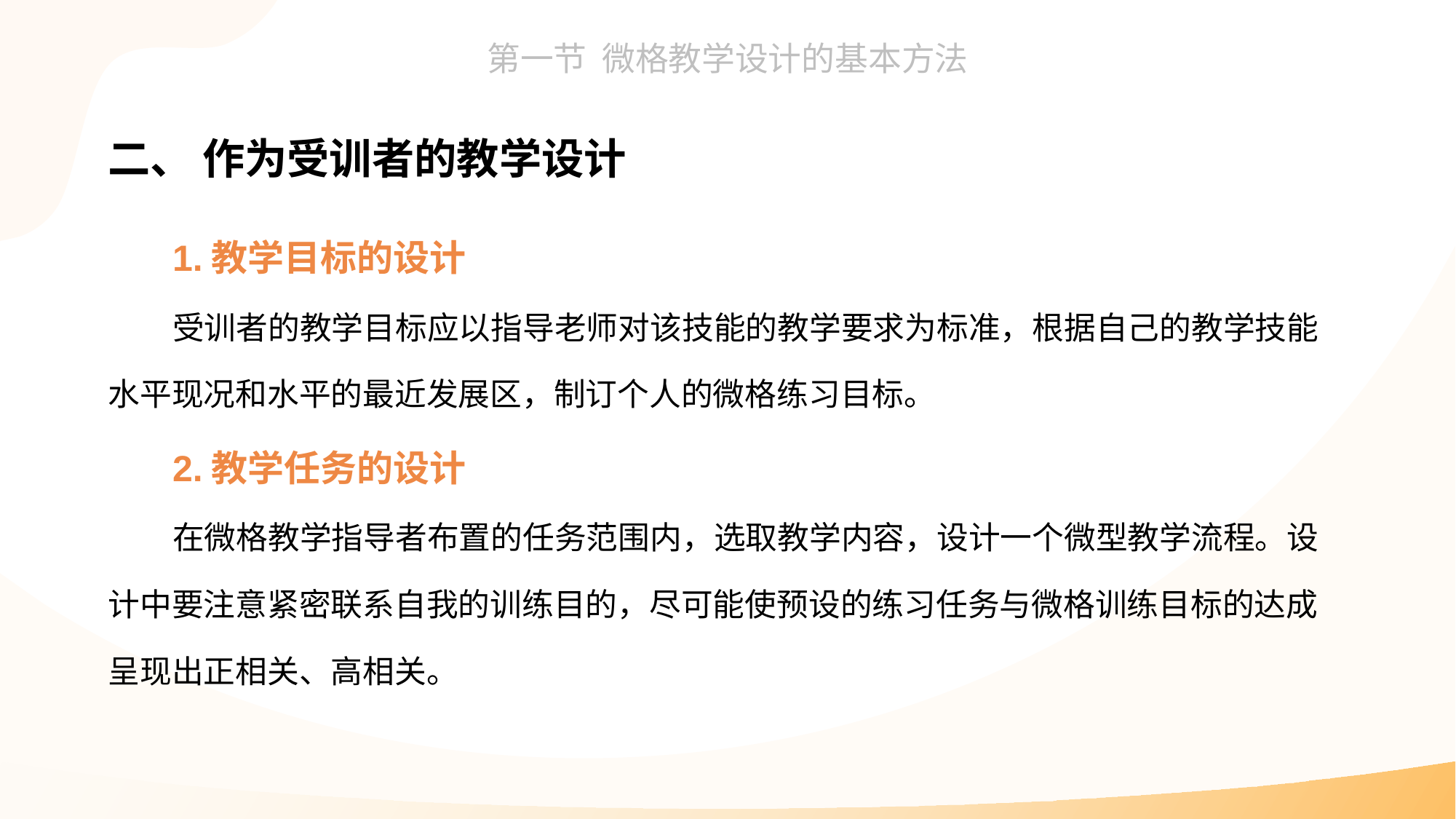

二、 作为受训者的教学设计
1.教学目标的设计
受训者的教学目标应以指导老师对该技能的教学要求为标准，根据自己的教学技能水平现况和水平的最近发展区，制订个人的微格练习目标。
2.教学任务的设计
在微格教学指导者布置的任务范围内，选取教学内容，设计一个微型教学流程。设计中要注意紧密联系自我的训练目的，尽可能使预设的练习任务与微格训练目标的达成呈现出正相关、高相关。